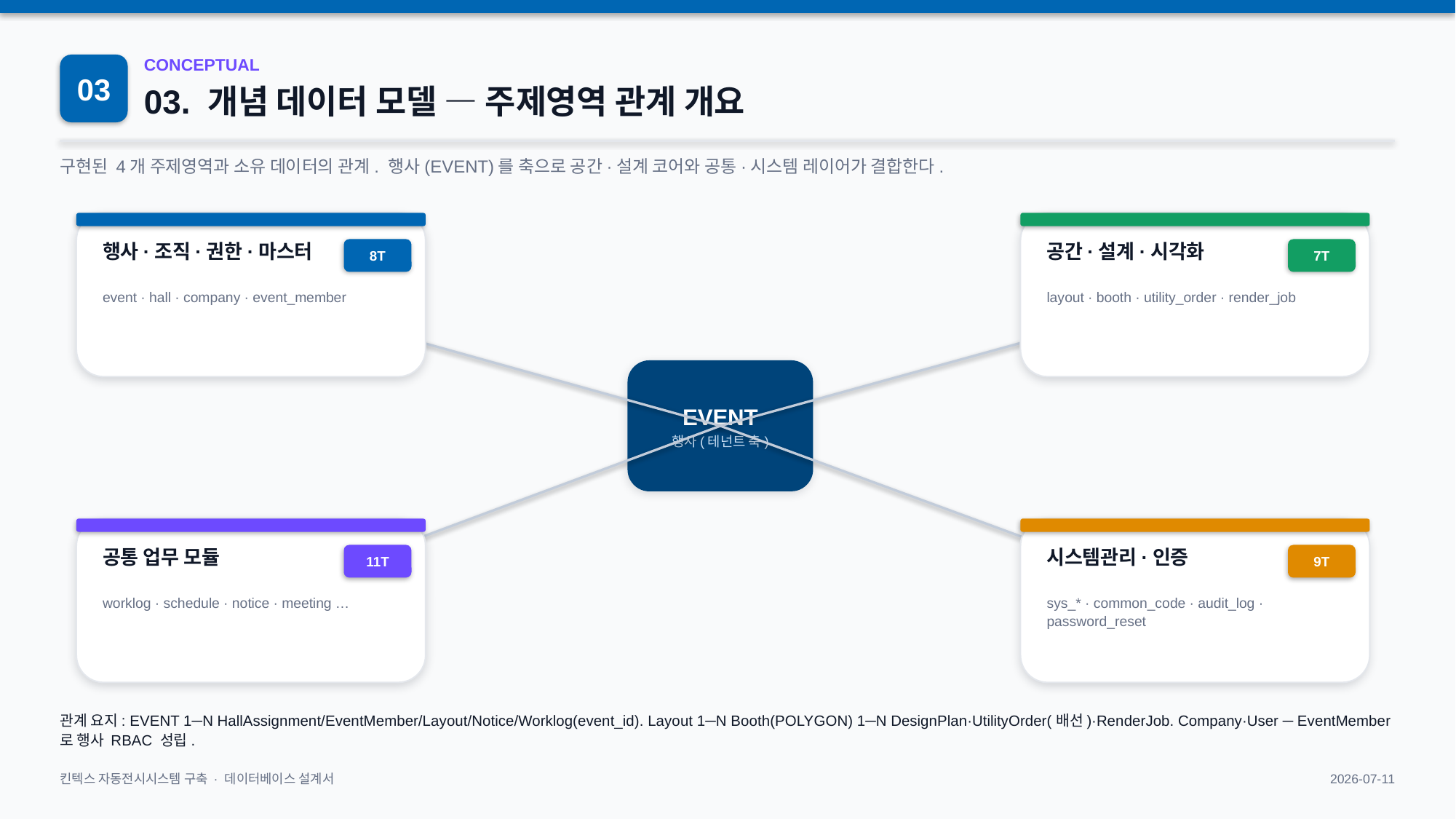

03
CONCEPTUAL
03. 개념 데이터 모델 — 주제영역 관계 개요

구현된 4개 주제영역과 소유 데이터의 관계. 행사(EVENT)를 축으로 공간·설계 코어와 공통·시스템 레이어가 결합한다.

행사·조직·권한·마스터

8T
공간·설계·시각화

7T
event · hall · company · event_member
layout · booth · utility_order · render_job

EVENT
행사(테넌트 축)

공통 업무 모듈

11T
시스템관리·인증

9T
worklog · schedule · notice · meeting …
sys_* · common_code · audit_log · password_reset
관계 요지: EVENT 1─N HallAssignment/EventMember/Layout/Notice/Worklog(event_id). Layout 1─N Booth(POLYGON) 1─N DesignPlan·UtilityOrder(배선)·RenderJob. Company·User ─ EventMember로 행사 RBAC 성립.
킨텍스 자동전시시스템 구축 · 데이터베이스 설계서
2026-07-11